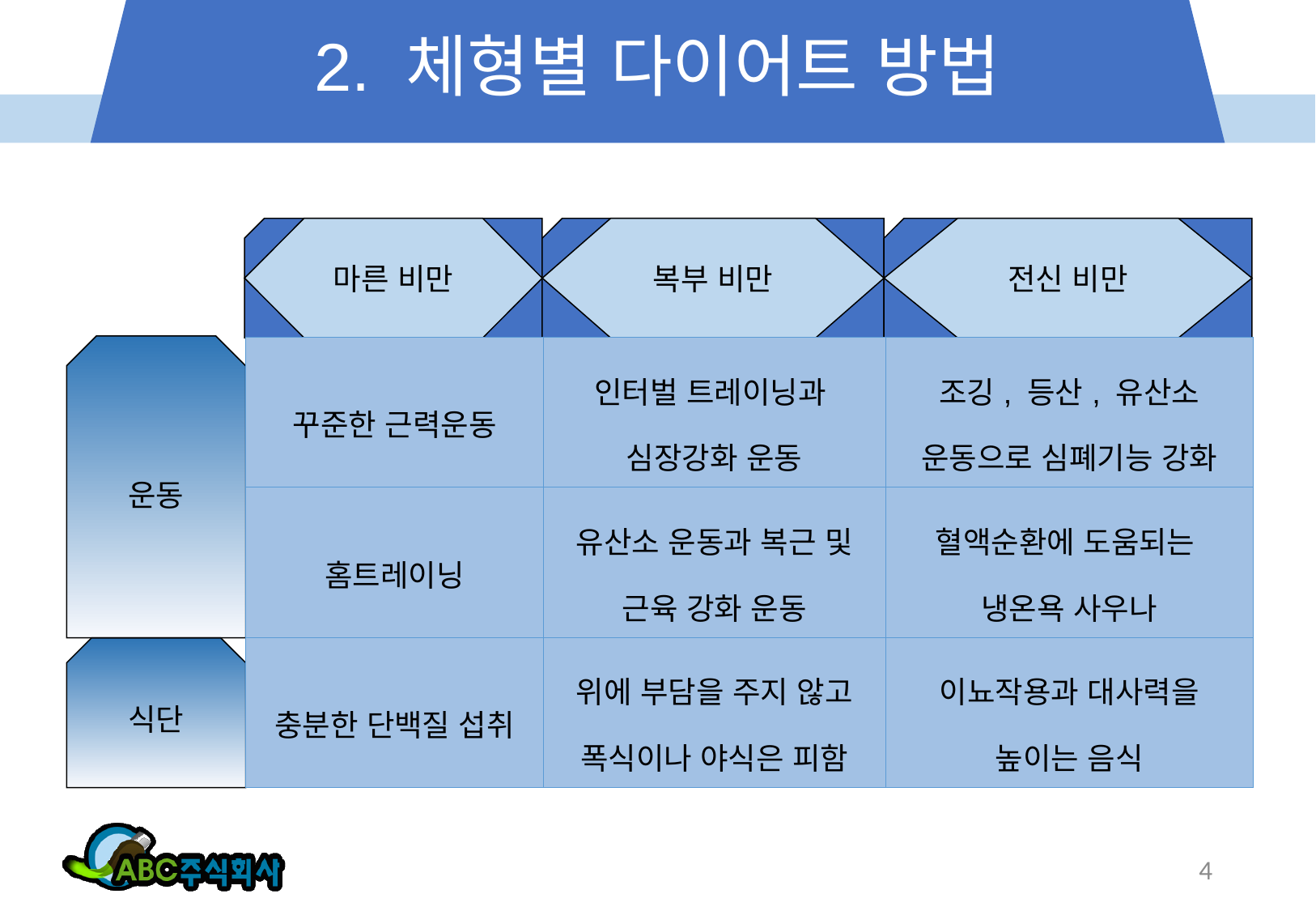

# 2. 체형별 다이어트 방법

마른 비만

복부 비만

전신 비만
운동
| 꾸준한 근력운동 | 인터벌 트레이닝과 심장강화 운동 | 조깅, 등산, 유산소 운동으로 심폐기능 강화 |
| --- | --- | --- |
| 홈트레이닝 | 유산소 운동과 복근 및 근육 강화 운동 | 혈액순환에 도움되는 냉온욕 사우나 |
| 충분한 단백질 섭취 | 위에 부담을 주지 않고 폭식이나 야식은 피함 | 이뇨작용과 대사력을 높이는 음식 |
식단
4